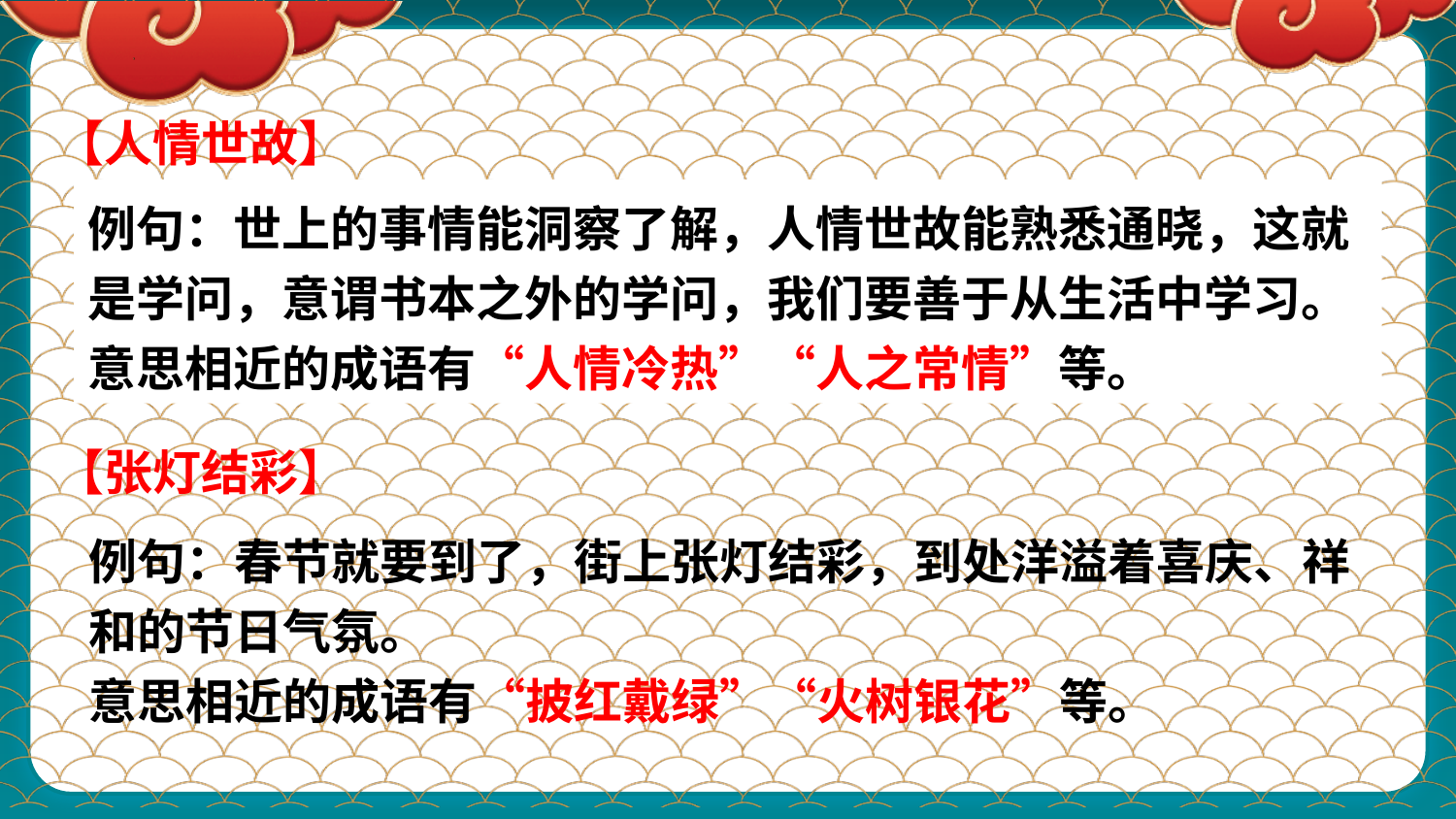

【人情世故】
例句：世上的事情能洞察了解，人情世故能熟悉通晓，这就是学问，意谓书本之外的学问，我们要善于从生活中学习。
意思相近的成语有“人情冷热”“人之常情”等。
【张灯结彩】
例句：春节就要到了，街上张灯结彩，到处洋溢着喜庆、祥和的节日气氛。
意思相近的成语有“披红戴绿”“火树银花”等。